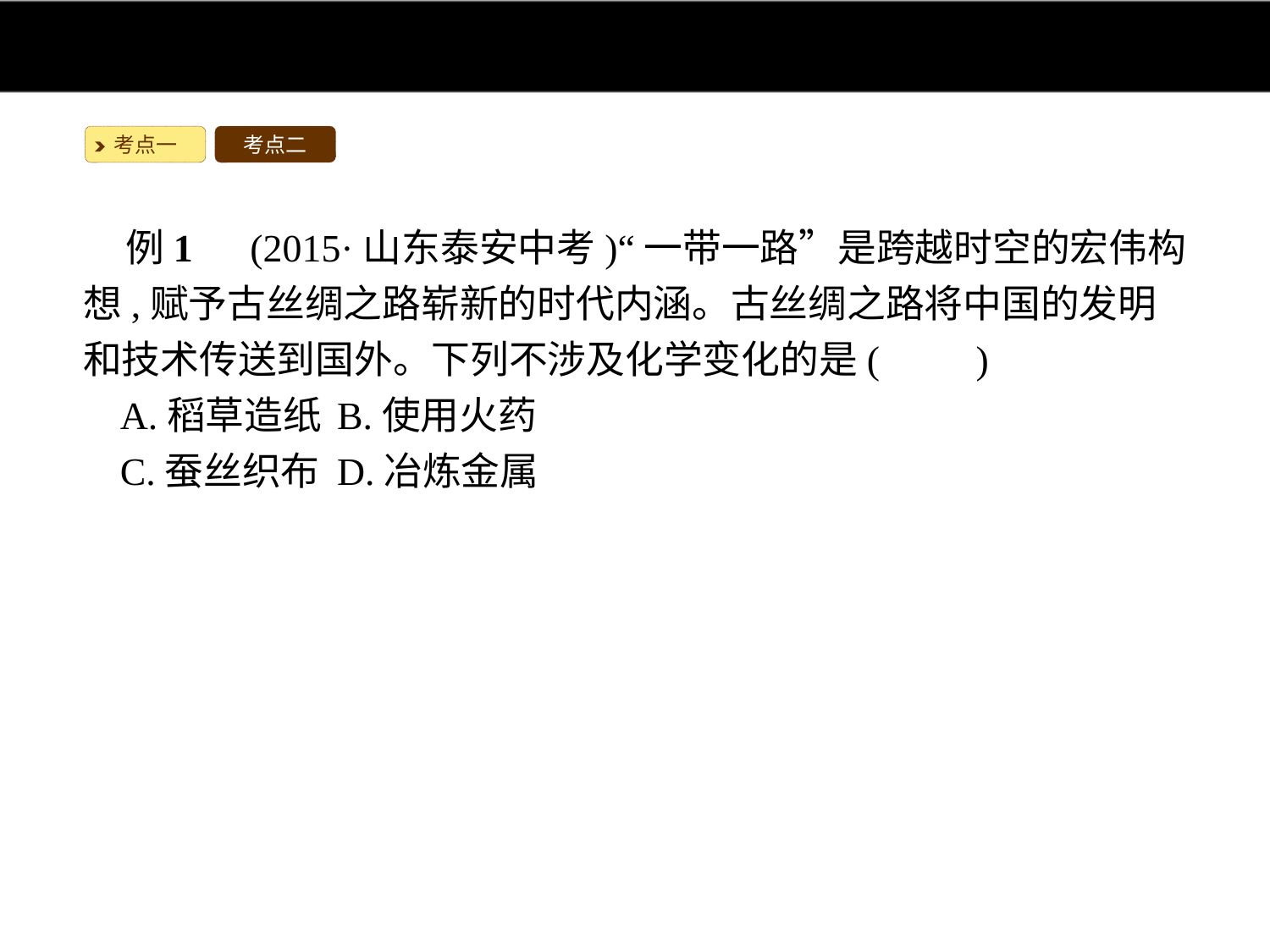

考点一
考点二

例1　(2015·山东泰安中考)“一带一路”是跨越时空的宏伟构想,赋予古丝绸之路崭新的时代内涵。古丝绸之路将中国的发明和技术传送到国外。下列不涉及化学变化的是(　　)
A.稻草造纸	B.使用火药
C.蚕丝织布	D.冶炼金属
解析:稻草造纸的过程中,有其他物质生成,属于化学变化;使用火药的过程中,火药燃烧爆炸,有其他物质生成,属于化学变化;蚕丝织布的过程中只是形状发生改变,没有其他物质生成,属于物理变化;冶炼金属的过程中有金属生成,属于化学变化。
答案:C